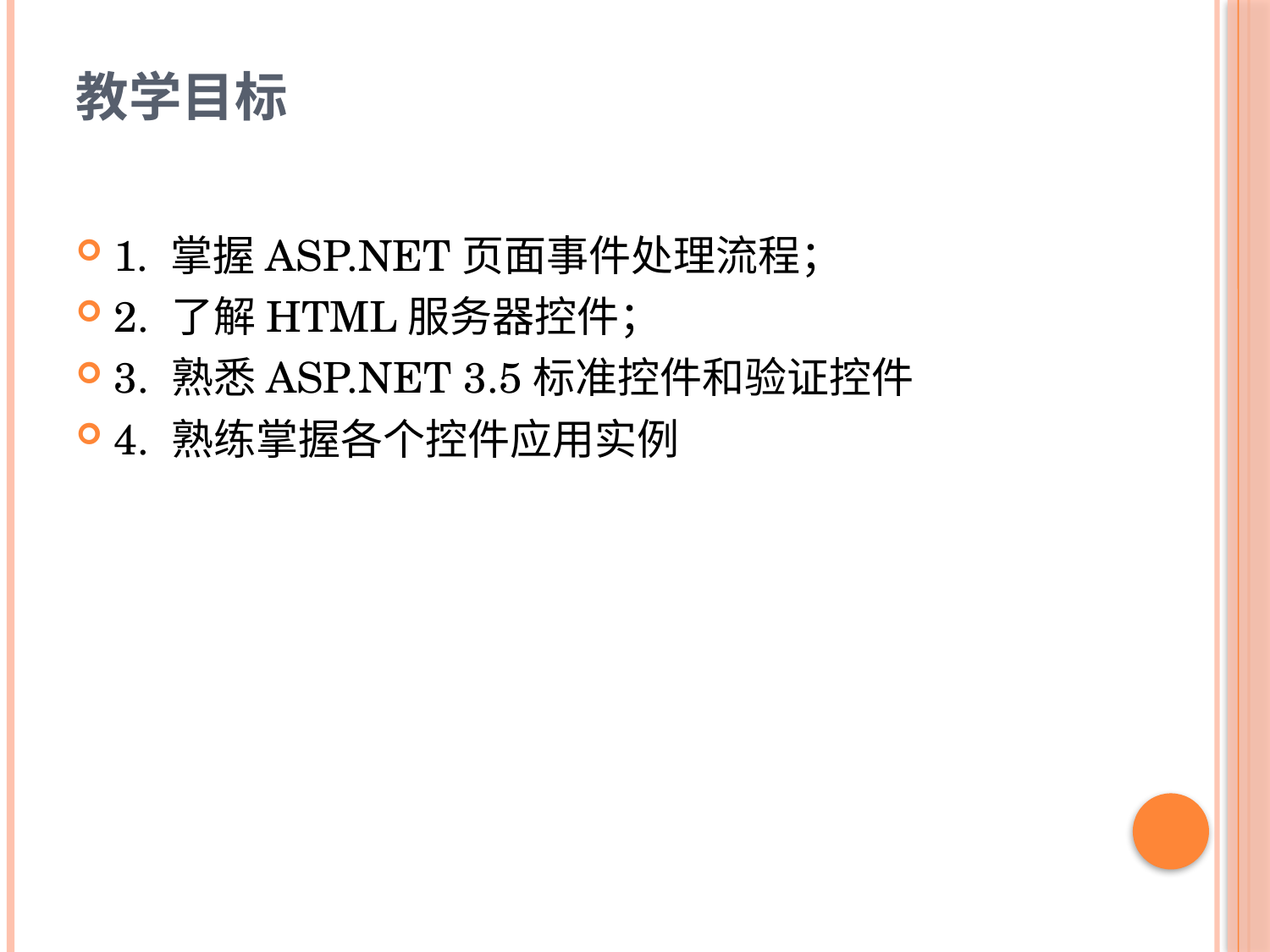

# 教学目标
1. 掌握ASP.NET页面事件处理流程；
2. 了解HTML服务器控件；
3. 熟悉ASP.NET 3.5标准控件和验证控件
4. 熟练掌握各个控件应用实例